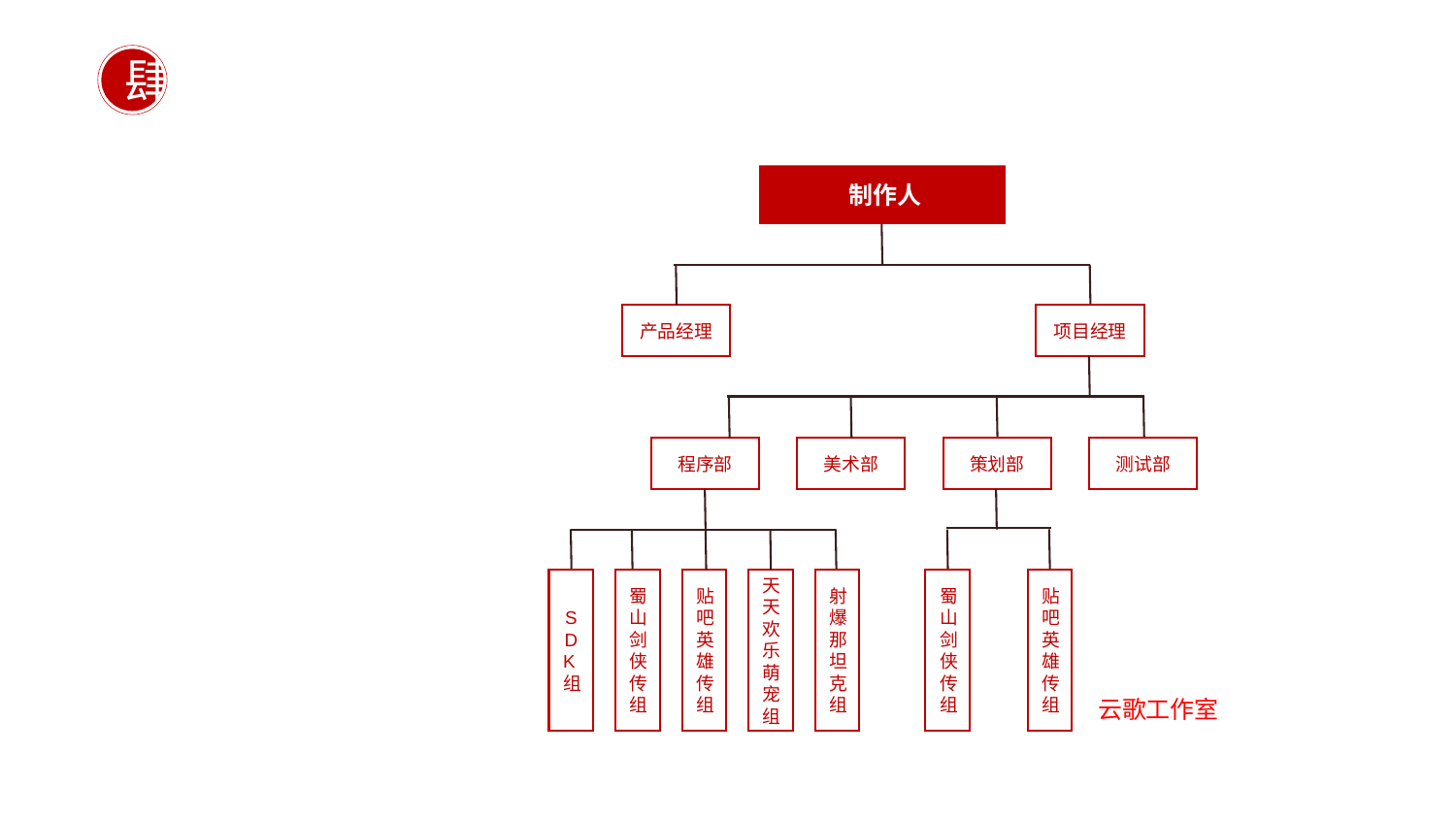

制作人
产品经理
项目经理
程序部
美术部
策划部
测试部
SDK组
蜀山剑侠传组
贴吧英雄传组
天天欢乐萌宠组
射爆那坦克组
蜀山剑侠传组
贴吧英雄传组
云歌工作室